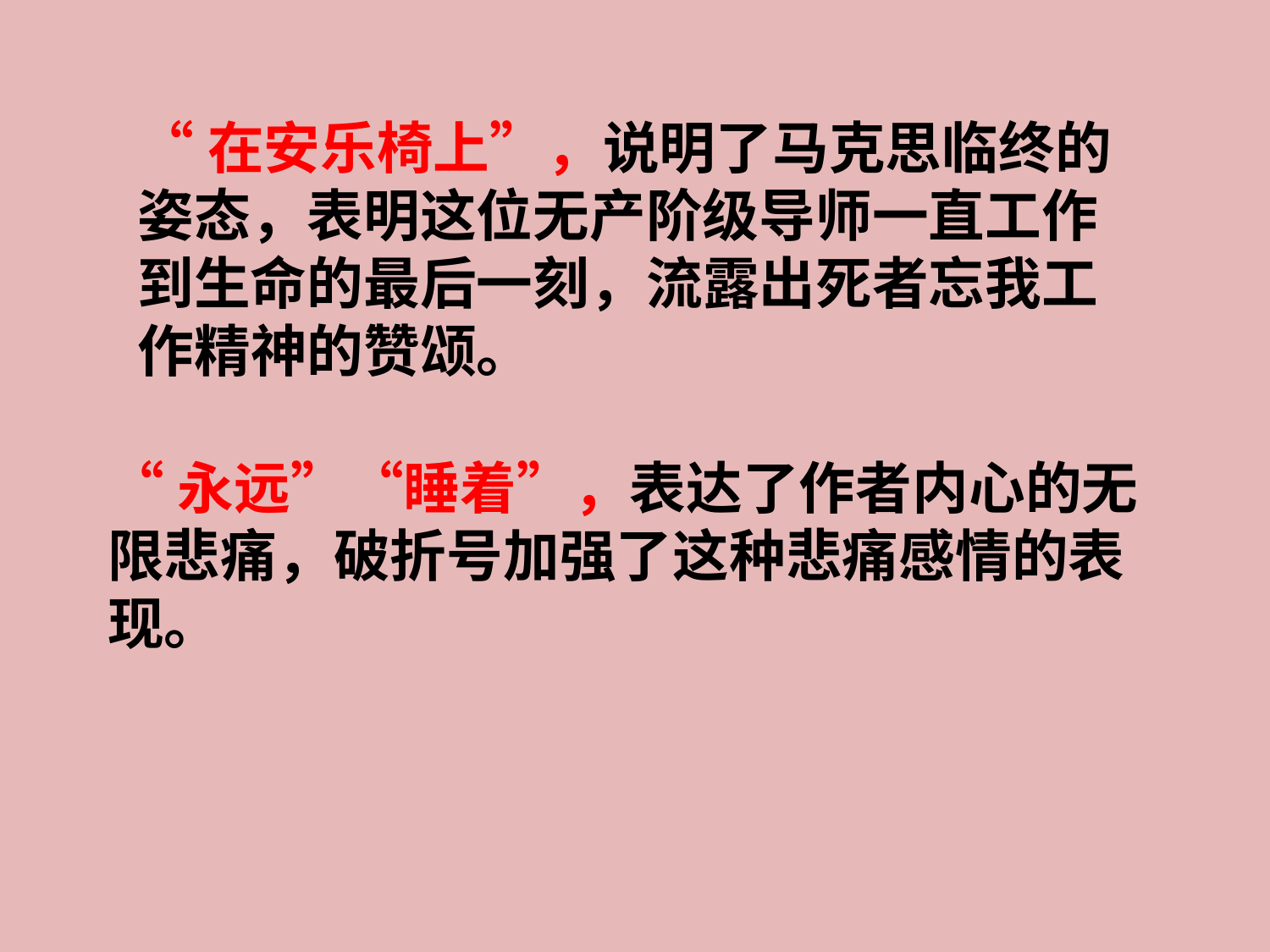

“在安乐椅上”，说明了马克思临终的姿态，表明这位无产阶级导师一直工作到生命的最后一刻，流露出死者忘我工作精神的赞颂。
“永远”“睡着”，表达了作者内心的无限悲痛，破折号加强了这种悲痛感情的表现。